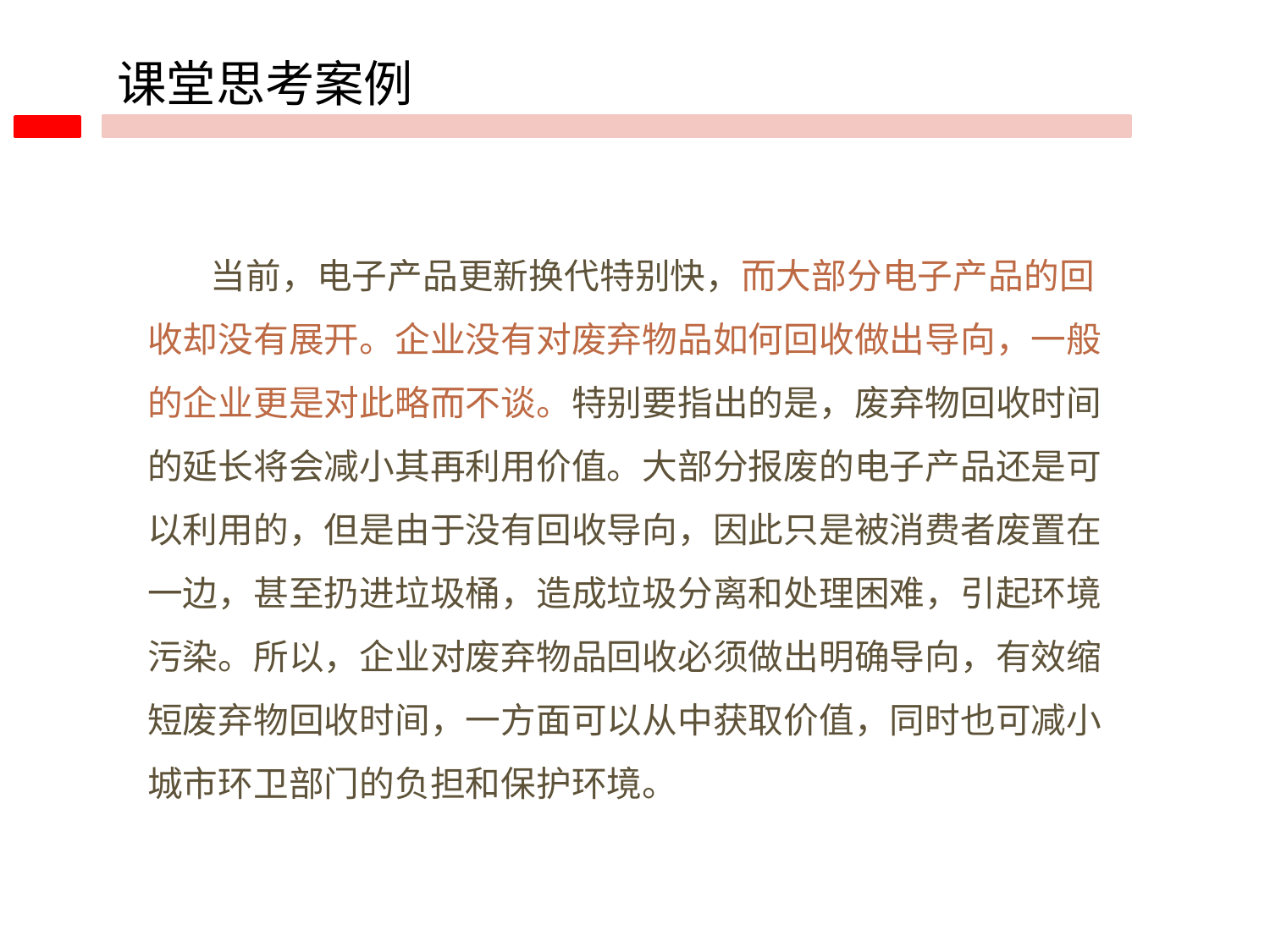

课堂思考案例
       当前，电子产品更新换代特别快，而大部分电子产品的回收却没有展开。企业没有对废弃物品如何回收做出导向，一般的企业更是对此略而不谈。特别要指出的是，废弃物回收时间的延长将会减小其再利用价值。大部分报废的电子产品还是可以利用的，但是由于没有回收导向，因此只是被消费者废置在一边，甚至扔进垃圾桶，造成垃圾分离和处理困难，引起环境污染。所以，企业对废弃物品回收必须做出明确导向，有效缩短废弃物回收时间，一方面可以从中获取价值，同时也可减小城市环卫部门的负担和保护环境。